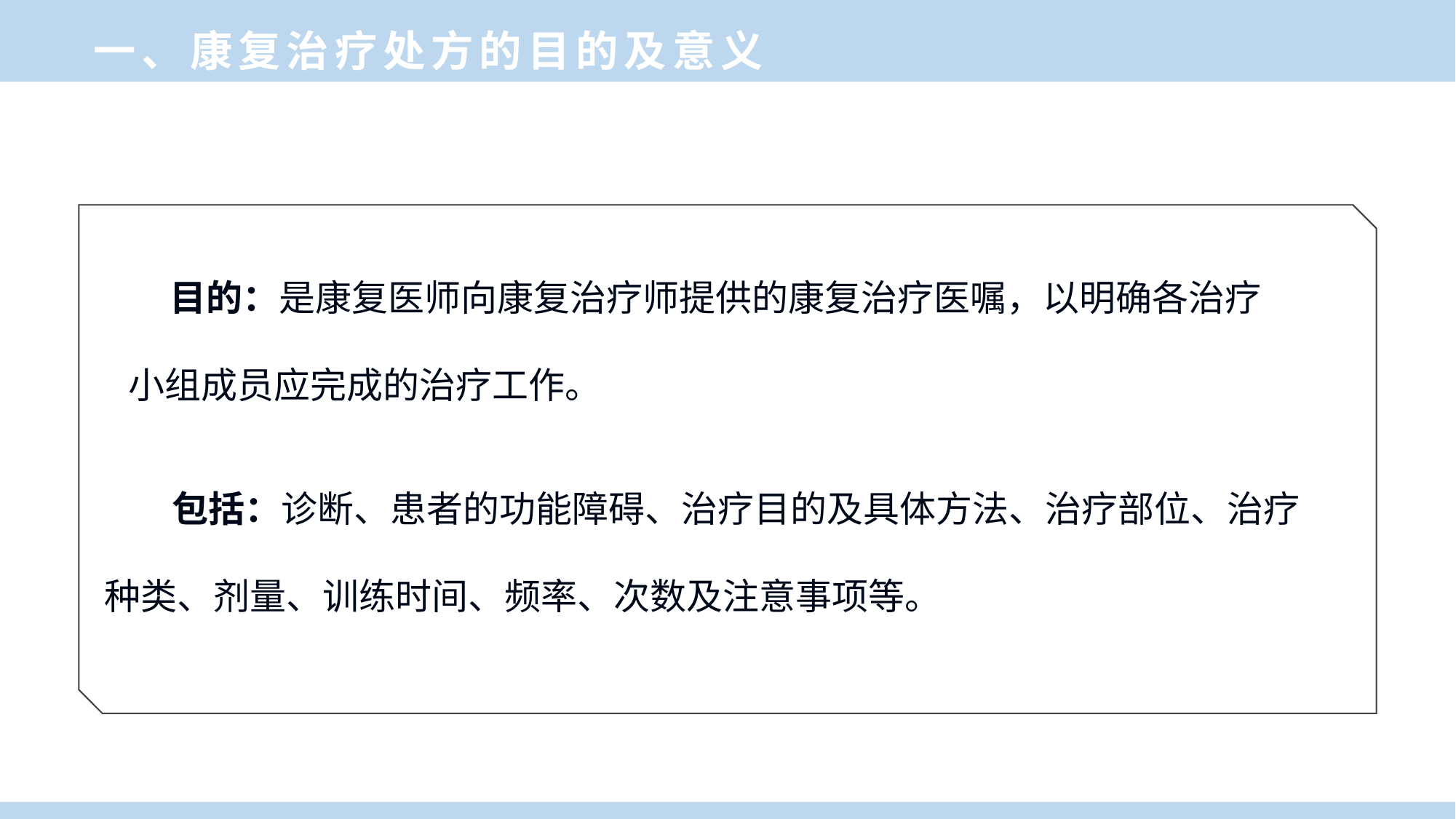

一、康复治疗处方的目的及意义

    目的：是康复医师向康复治疗师提供的康复治疗医嘱，以明确各治疗小组成员应完成的治疗工作。
  包括：诊断、患者的功能障碍、治疗目的及具体方法、治疗部位、治疗种类、剂量、训练时间、频率、次数及注意事项等。